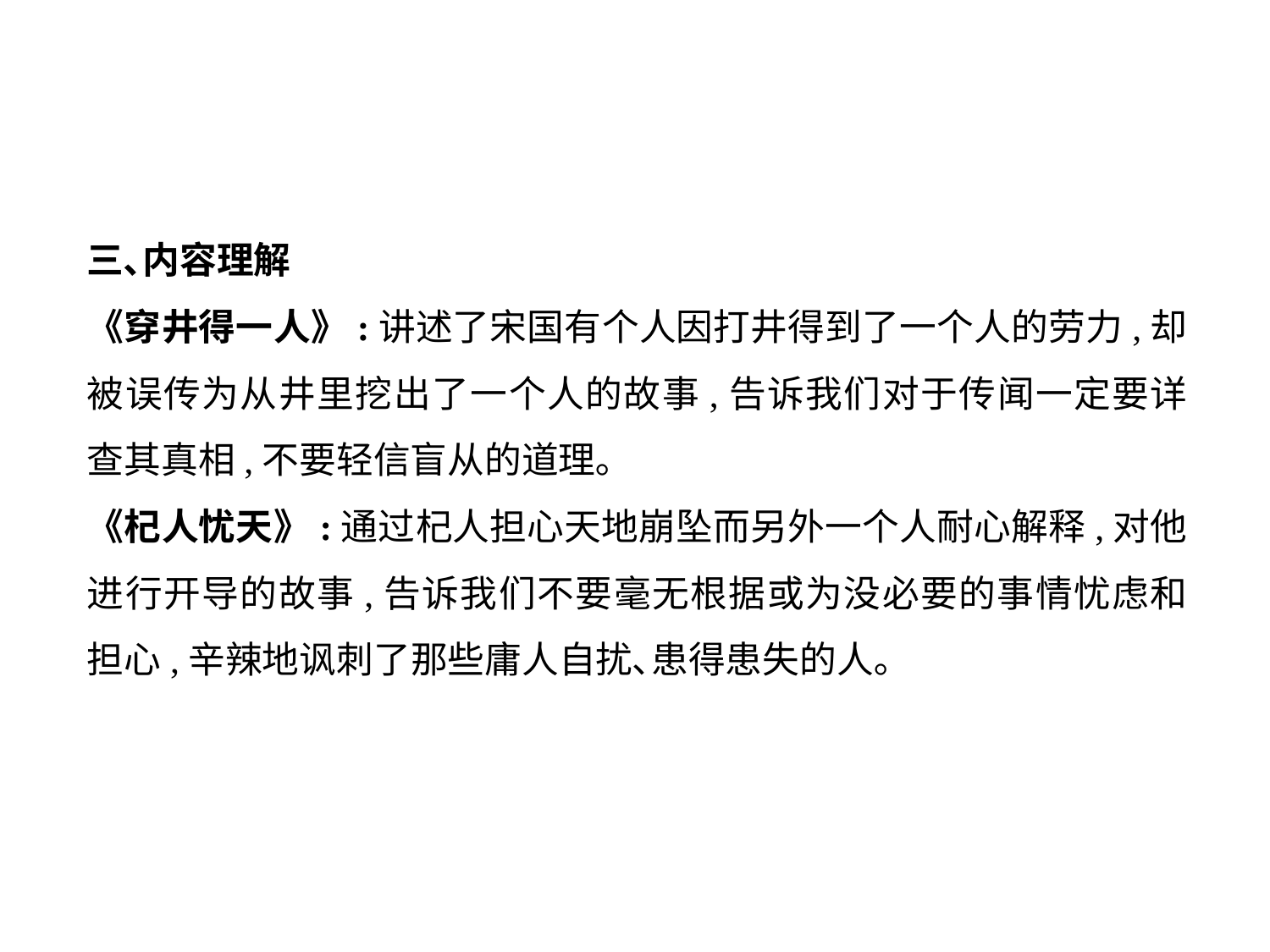

三､内容理解
《穿井得一人》:讲述了宋国有个人因打井得到了一个人的劳力,却被误传为从井里挖出了一个人的故事,告诉我们对于传闻一定要详查其真相,不要轻信盲从的道理｡
《杞人忧天》:通过杞人担心天地崩坠而另外一个人耐心解释,对他进行开导的故事,告诉我们不要毫无根据或为没必要的事情忧虑和担心,辛辣地讽刺了那些庸人自扰､患得患失的人｡